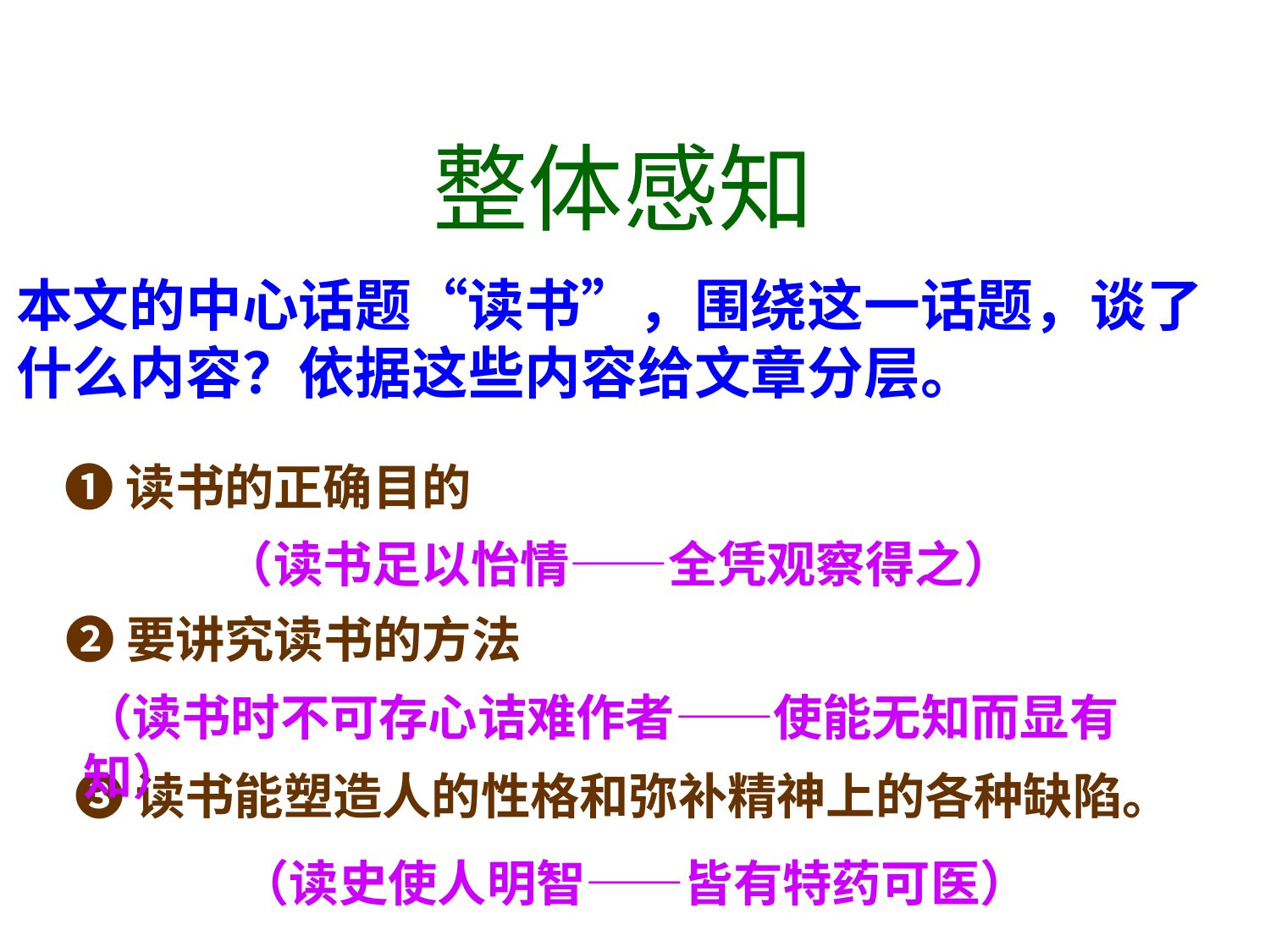

整体感知
本文的中心话题“读书”，围绕这一话题，谈了什么内容？依据这些内容给文章分层。
❶读书的正确目的
（读书足以怡情——全凭观察得之）
❷要讲究读书的方法
（读书时不可存心诘难作者——使能无知而显有知）
❸读书能塑造人的性格和弥补精神上的各种缺陷。
（读史使人明智——皆有特药可医）